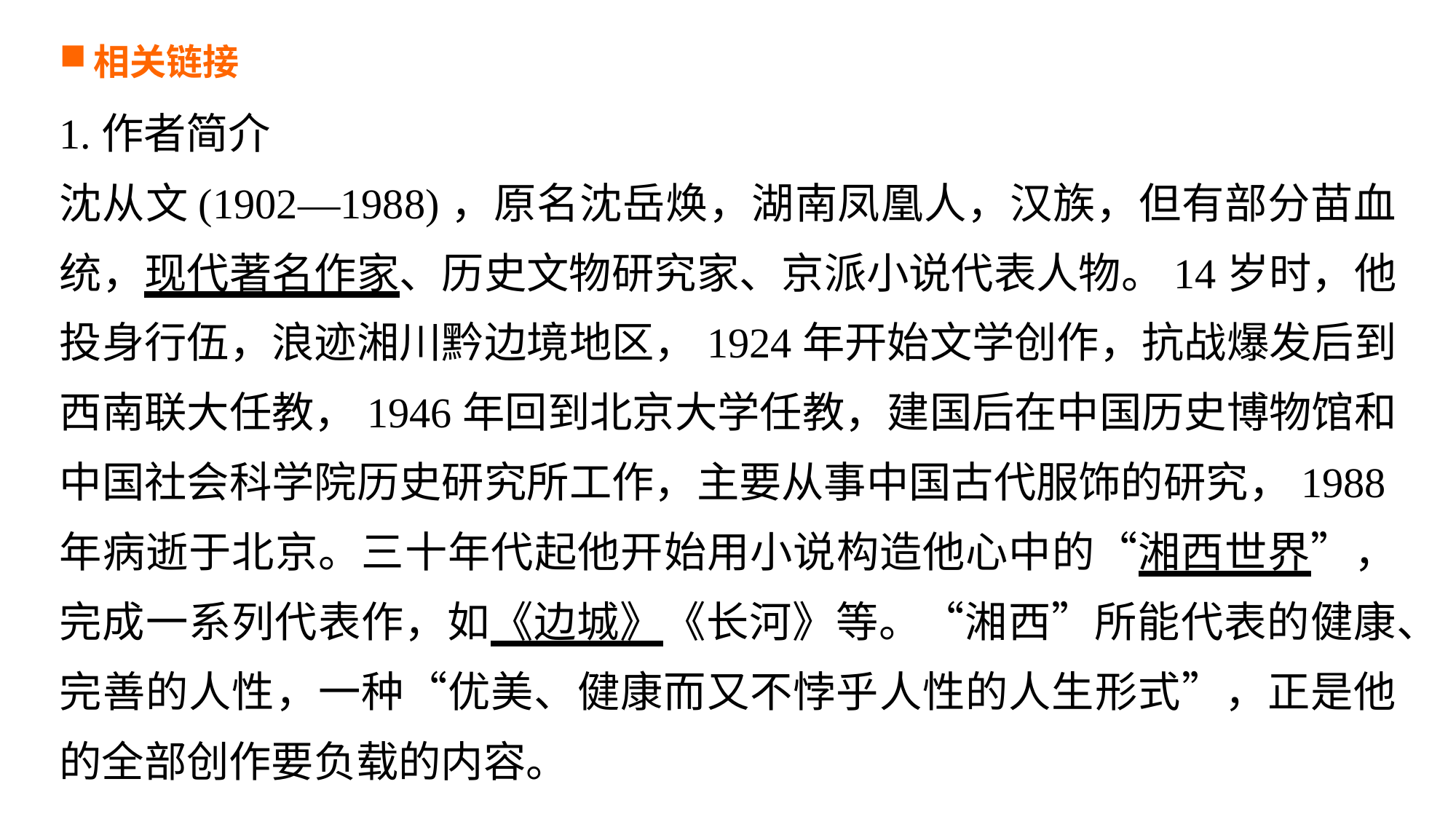

相关链接
1.作者简介
沈从文(1902—1988)，原名沈岳焕，湖南凤凰人，汉族，但有部分苗血统，现代著名作家、历史文物研究家、京派小说代表人物。14岁时，他投身行伍，浪迹湘川黔边境地区，1924年开始文学创作，抗战爆发后到西南联大任教，1946年回到北京大学任教，建国后在中国历史博物馆和中国社会科学院历史研究所工作，主要从事中国古代服饰的研究，1988年病逝于北京。三十年代起他开始用小说构造他心中的“湘西世界”，完成一系列代表作，如《边城》《长河》等。“湘西”所能代表的健康、完善的人性，一种“优美、健康而又不悖乎人性的人生形式”，正是他的全部创作要负载的内容。